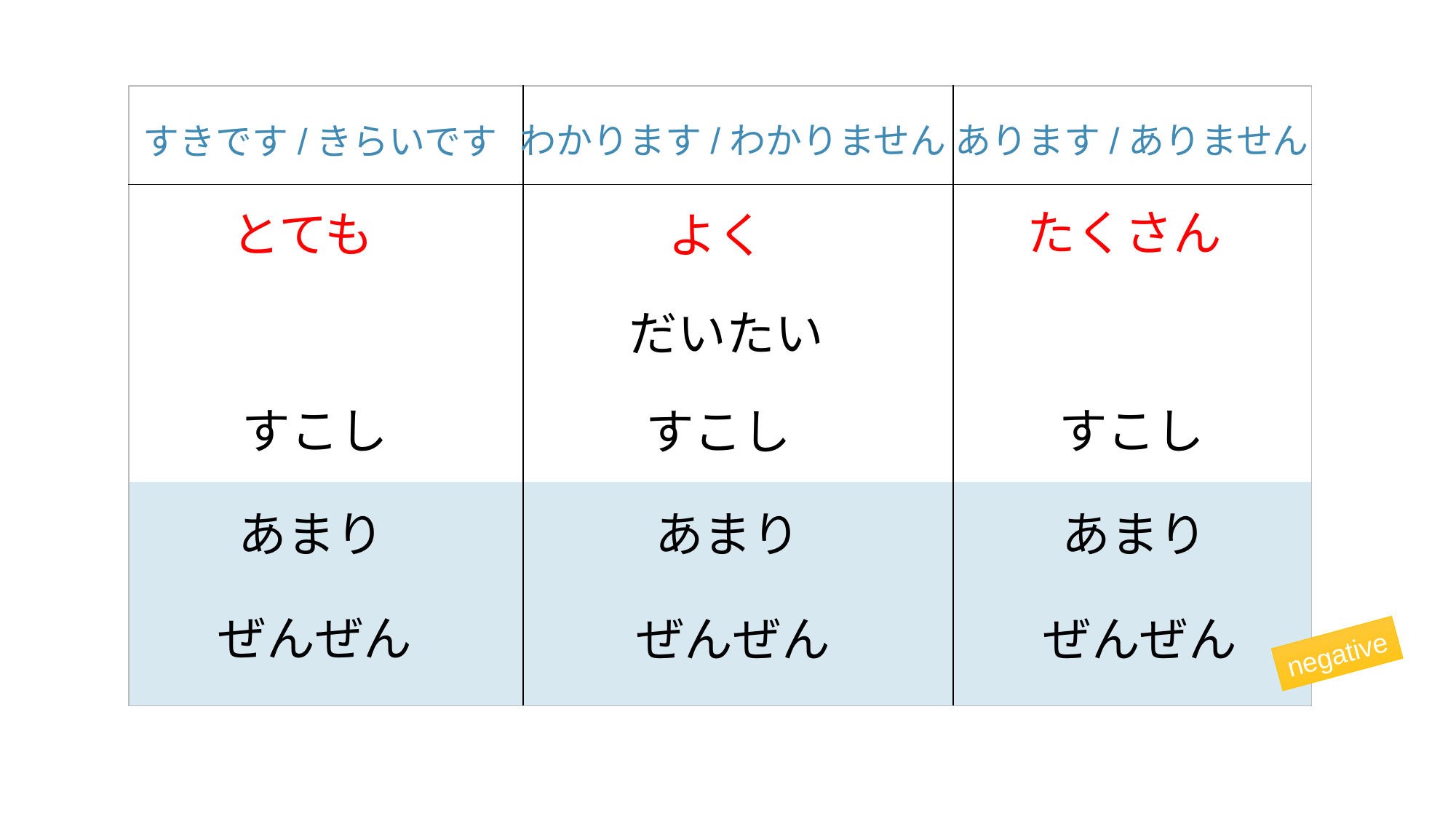

|  |  |  |
| --- | --- | --- |
|  |  |  |
あります/ありません
わかります/わかりません
すきです/きらいです
たくさん
とても
よく
だいたい
すこし
すこし
すこし

あまり
あまり
あまり
ぜんぜん
ぜんぜん
ぜんぜん
negative